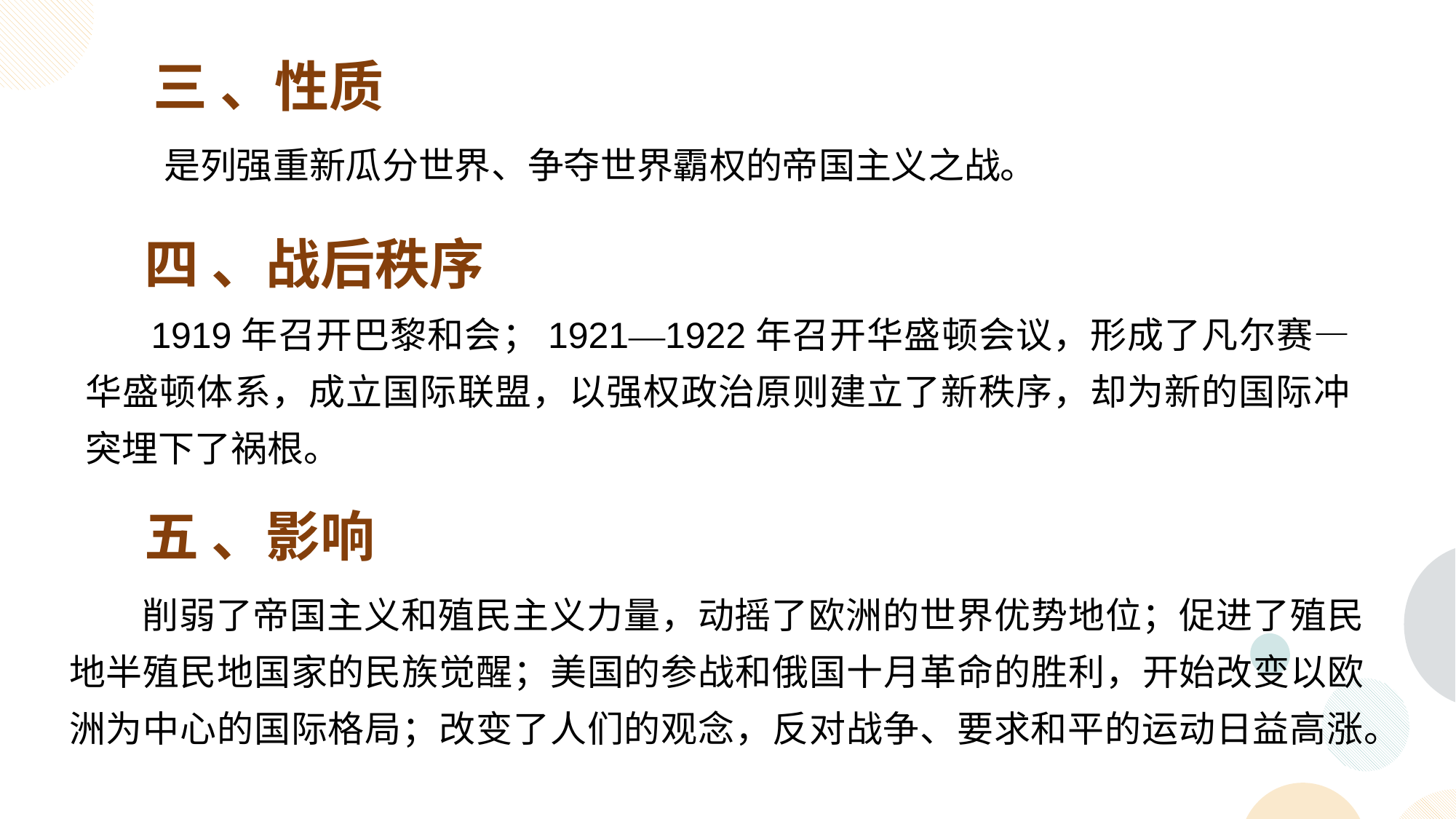

三 、性质
 是列强重新瓜分世界、争夺世界霸权的帝国主义之战。
四 、战后秩序
 1919年召开巴黎和会；1921—1922年召开华盛顿会议，形成了凡尔赛—华盛顿体系，成立国际联盟，以强权政治原则建立了新秩序，却为新的国际冲突埋下了祸根。
五 、影响

 削弱了帝国主义和殖民主义力量，动摇了欧洲的世界优势地位；促进了殖民地半殖民地国家的民族觉醒；美国的参战和俄国十月革命的胜利，开始改变以欧洲为中心的国际格局；改变了人们的观念，反对战争、要求和平的运动日益高涨。